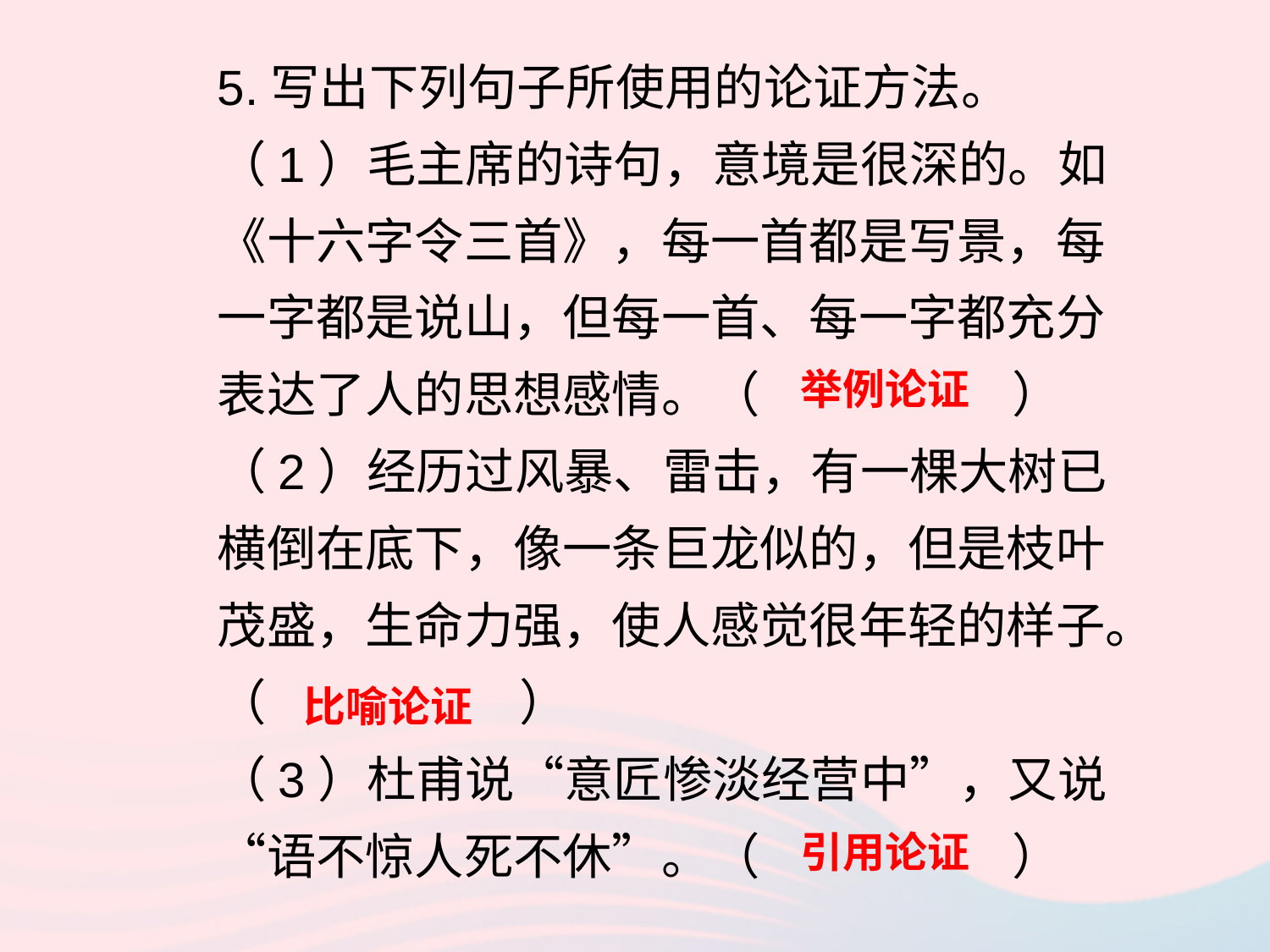

5.写出下列句子所使用的论证方法。
（1）毛主席的诗句，意境是很深的。如《十六字令三首》，每一首都是写景，每一字都是说山，但每一首、每一字都充分表达了人的思想感情。（                       ）
（2）经历过风暴、雷击，有一棵大树已横倒在底下，像一条巨龙似的，但是枝叶茂盛，生命力强，使人感觉很年轻的样子。（                       ）
（3）杜甫说“意匠惨淡经营中”，又说“语不惊人死不休”。（                       ）
举例论证
比喻论证
引用论证